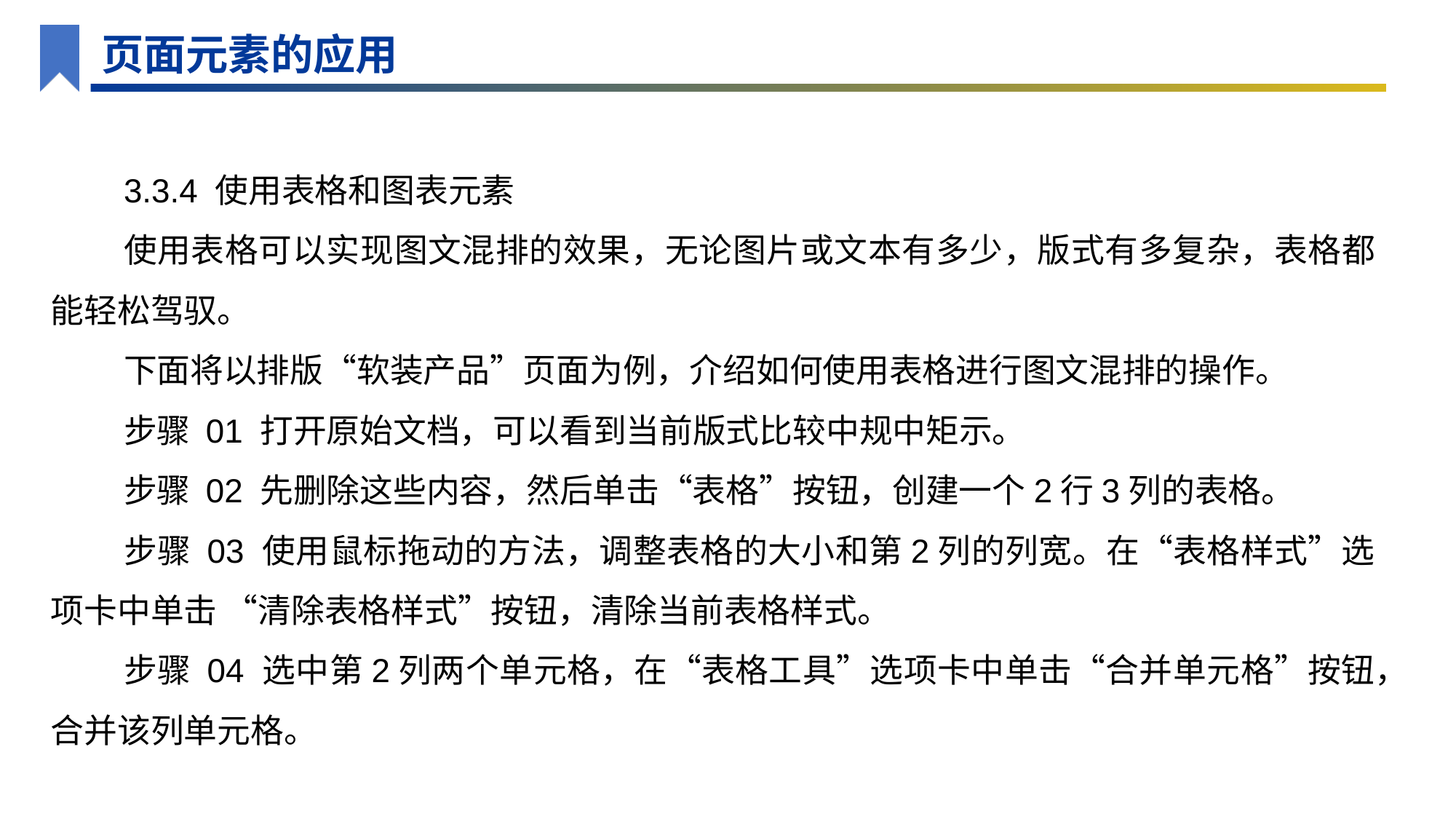

页面元素的应用
3.3.4 使用表格和图表元素
使用表格可以实现图文混排的效果，无论图片或文本有多少，版式有多复杂，表格都能轻松驾驭。
下面将以排版“软装产品”页面为例，介绍如何使用表格进行图文混排的操作。
步骤 01 打开原始文档，可以看到当前版式比较中规中矩示。
步骤 02 先删除这些内容，然后单击“表格”按钮，创建一个2行3列的表格。
步骤 03 使用鼠标拖动的方法，调整表格的大小和第2列的列宽。在“表格样式”选项卡中单击 “清除表格样式”按钮，清除当前表格样式。
步骤 04 选中第2列两个单元格，在“表格工具”选项卡中单击“合并单元格”按钮，合并该列单元格。